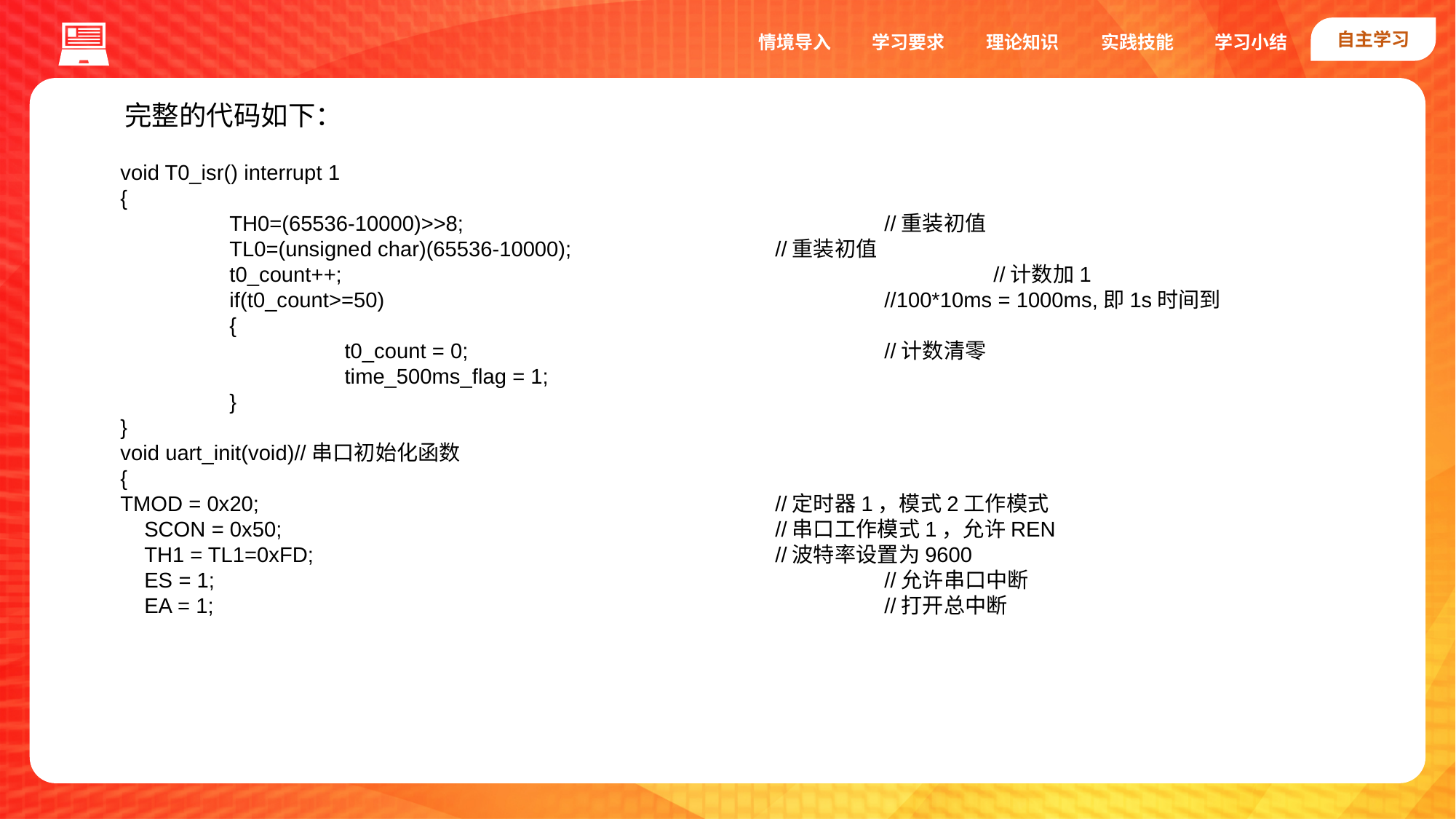

自主学习
实践技能
情境导入
学习要求
理论知识
学习小结

完整的代码如下：
void T0_isr() interrupt 1
{
	TH0=(65536-10000)>>8;				//重装初值
	TL0=(unsigned char)(65536-10000);		//重装初值
	t0_count++;						//计数加1
	if(t0_count>=50)					//100*10ms = 1000ms,即1s时间到
	{
		 t0_count = 0;				//计数清零
		 time_500ms_flag = 1;
	}
}
void uart_init(void)//串口初始化函数
{
TMOD = 0x20;    					//定时器1，模式2工作模式
    SCON = 0x50;    					//串口工作模式1，允许REN
    TH1 = TL1=0xFD;					//波特率设置为9600
    ES = 1;							//允许串口中断
    EA = 1;							//打开总中断